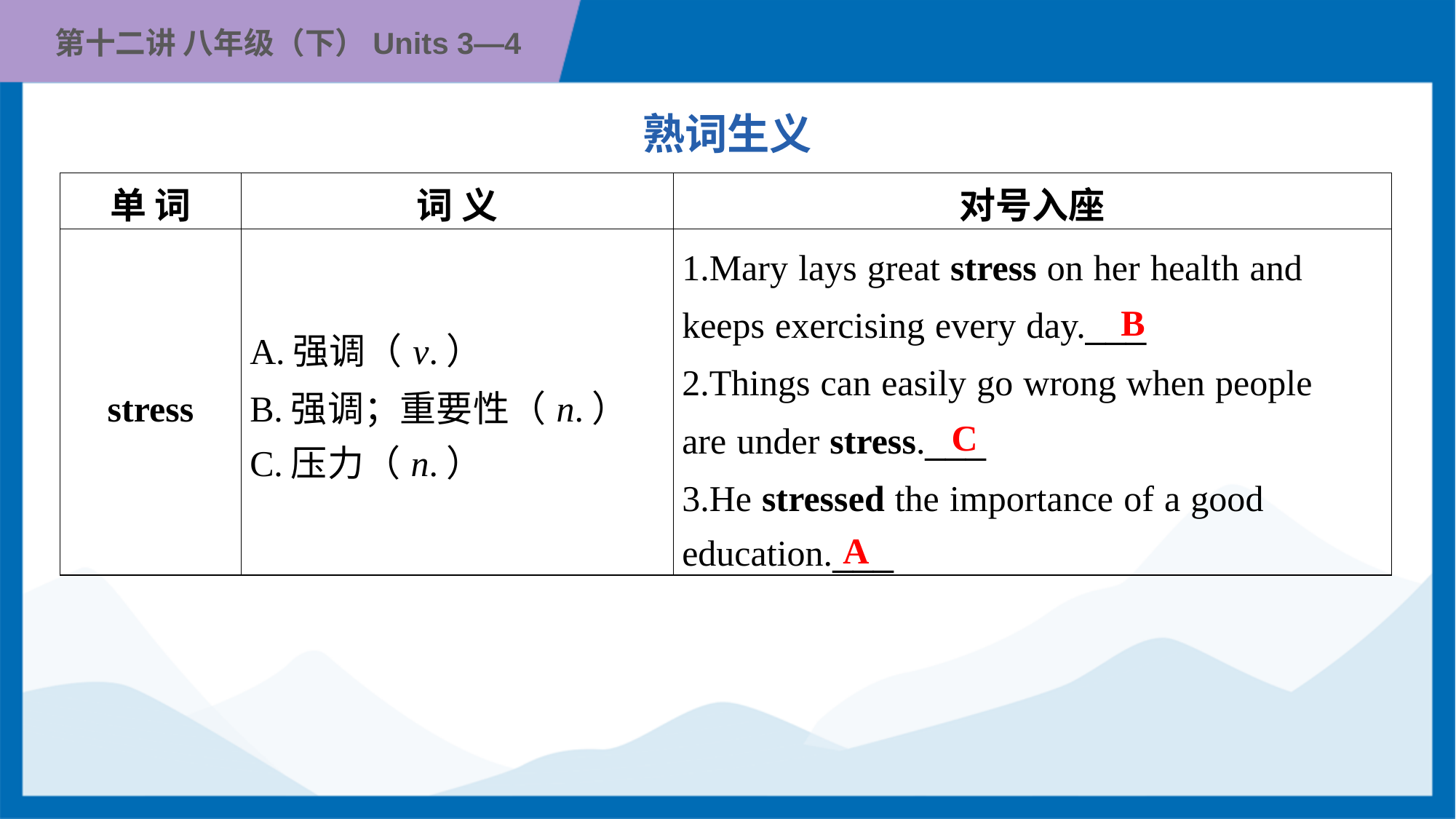

熟词生义
| 单 词 | 词 义 | 对号入座 |
| --- | --- | --- |
| stress | A.强调（v.） B.强调；重要性（n.） C.压力（n.） | 1.Mary lays great stress on her health and keeps exercising every day.\_\_\_ 2.Things can easily go wrong when people are under stress.\_\_\_ 3.He stressed the importance of a good education.\_\_\_ |
B
C
A